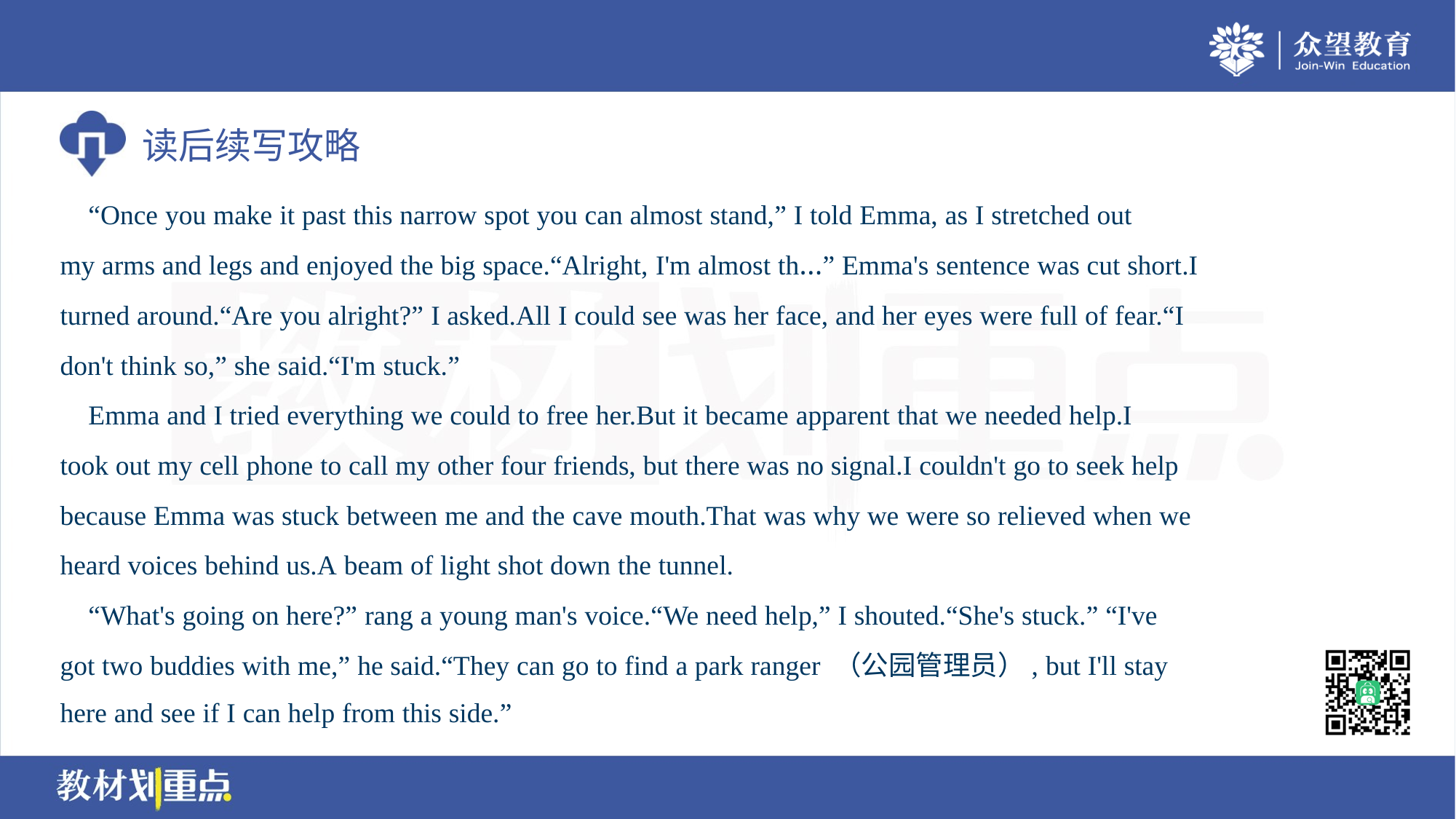

“Once you make it past this narrow spot you can almost stand,” I told Emma, as I stretched out
my arms and legs and enjoyed the big space.“Alright, I'm almost th…” Emma's sentence was cut short.I
turned around.“Are you alright?” I asked.All I could see was her face, and her eyes were full of fear.“I
don't think so,” she said.“I'm stuck.”
    Emma and I tried everything we could to free her.But it became apparent that we needed help.I
took out my cell phone to call my other four friends, but there was no signal.I couldn't go to seek help
because Emma was stuck between me and the cave mouth.That was why we were so relieved when we
heard voices behind us.A beam of light shot down the tunnel.
    “What's going on here?” rang a young man's voice.“We need help,” I shouted.“She's stuck.” “I've
got two buddies with me,” he said.“They can go to find a park ranger （公园管理员）, but I'll stay
here and see if I can help from this side.”